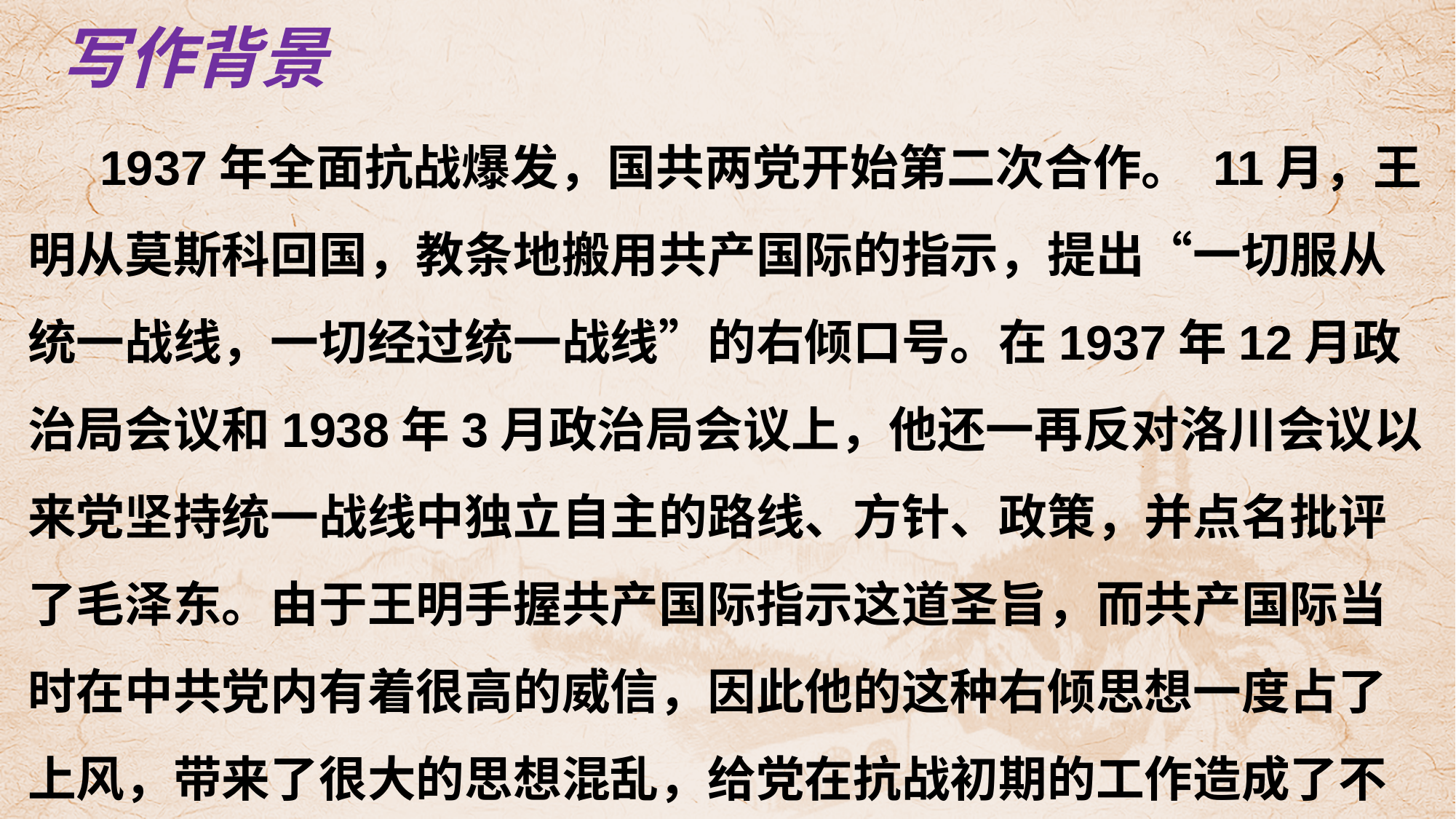

写作背景
        1937年全面抗战爆发，国共两党开始第二次合作。 11月，王明从莫斯科回国，教条地搬用共产国际的指示，提出“一切服从统一战线，一切经过统一战线”的右倾口号。在1937年12月政治局会议和1938年3月政治局会议上，他还一再反对洛川会议以来党坚持统一战线中独立自主的路线、方针、政策，并点名批评了毛泽东。由于王明手握共产国际指示这道圣旨，而共产国际当时在中共党内有着很高的威信，因此他的这种右倾思想一度占了上风，带来了很大的思想混乱，给党在抗战初期的工作造成了不良后果。